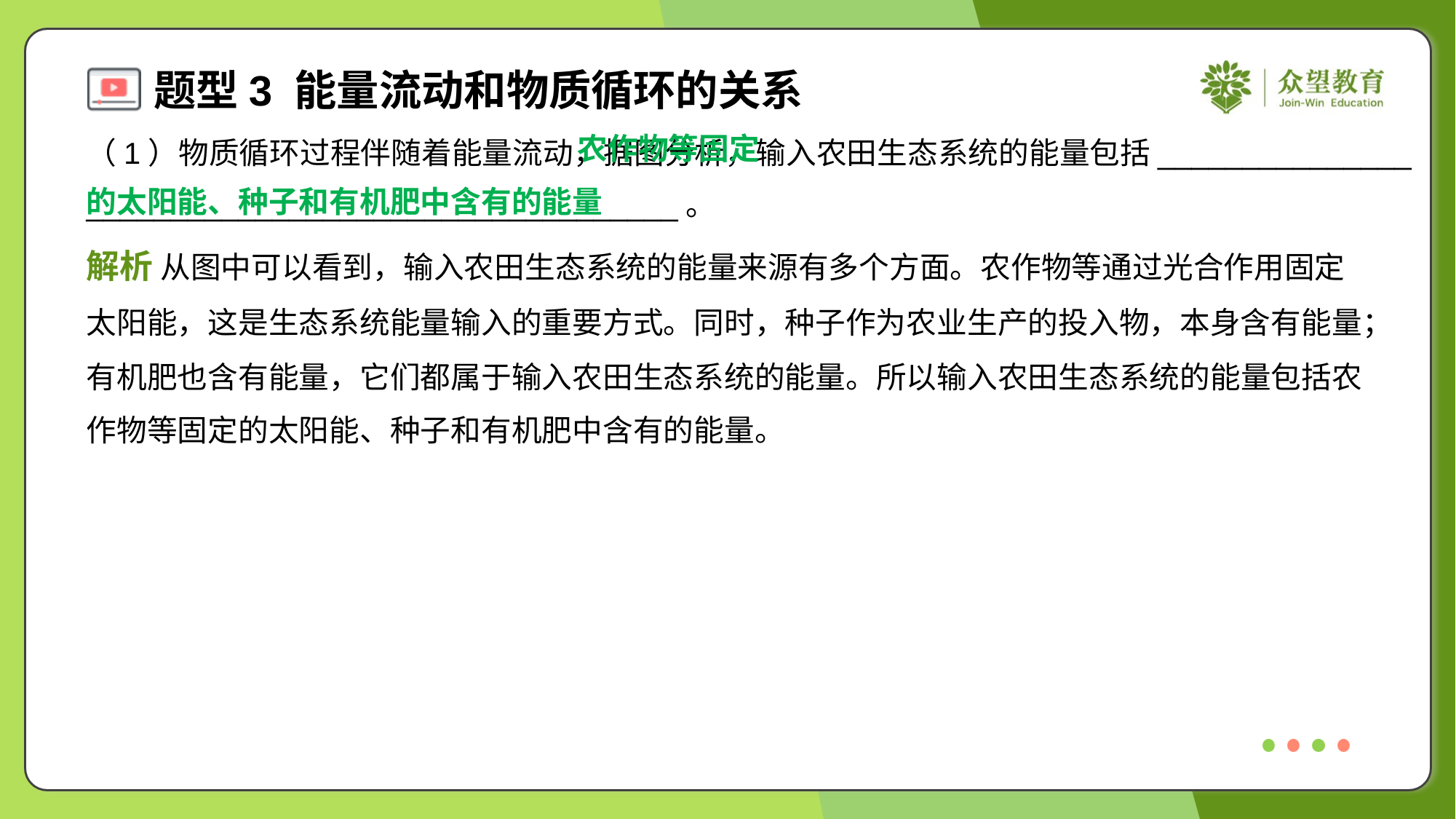

农作物等固定
的太阳能、种子和有机肥中含有的能量
（1）物质循环过程伴随着能量流动，据图分析，输入农田生态系统的能量包括_______________
___________________________________。
解析 从图中可以看到，输入农田生态系统的能量来源有多个方面。农作物等通过光合作用固定
太阳能，这是生态系统能量输入的重要方式。同时，种子作为农业生产的投入物，本身含有能量；
有机肥也含有能量，它们都属于输入农田生态系统的能量。所以输入农田生态系统的能量包括农
作物等固定的太阳能、种子和有机肥中含有的能量。